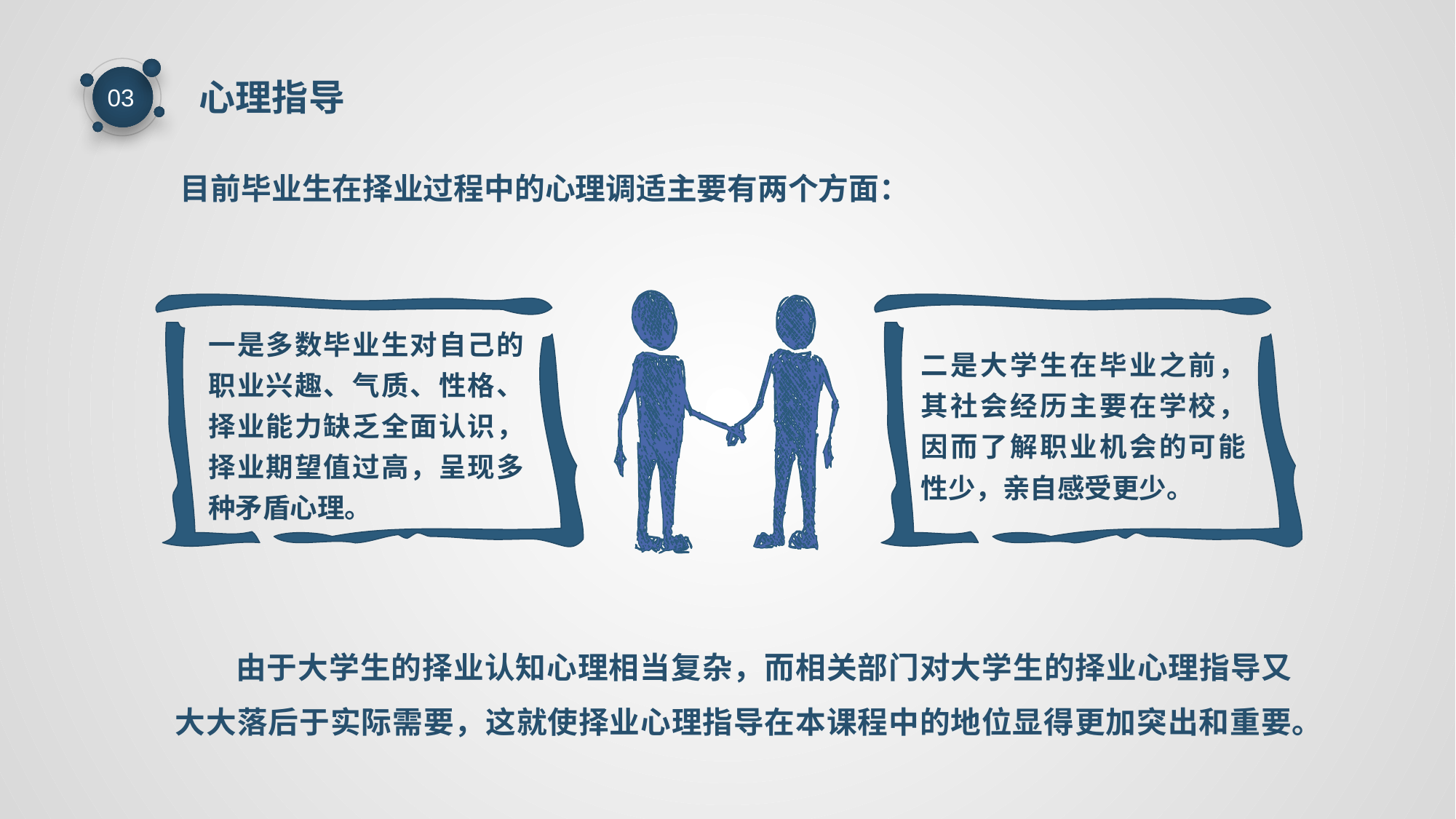

心理指导
03
目前毕业生在择业过程中的心理调适主要有两个方面：

一是多数毕业生对自己的职业兴趣、气质、性格、择业能力缺乏全面认识，择业期望值过高，呈现多种矛盾心理。

二是大学生在毕业之前，其社会经历主要在学校，因而了解职业机会的可能性少，亲自感受更少。
由于大学生的择业认知心理相当复杂，而相关部门对大学生的择业心理指导又大大落后于实际需要，这就使择业心理指导在本课程中的地位显得更加突出和重要。